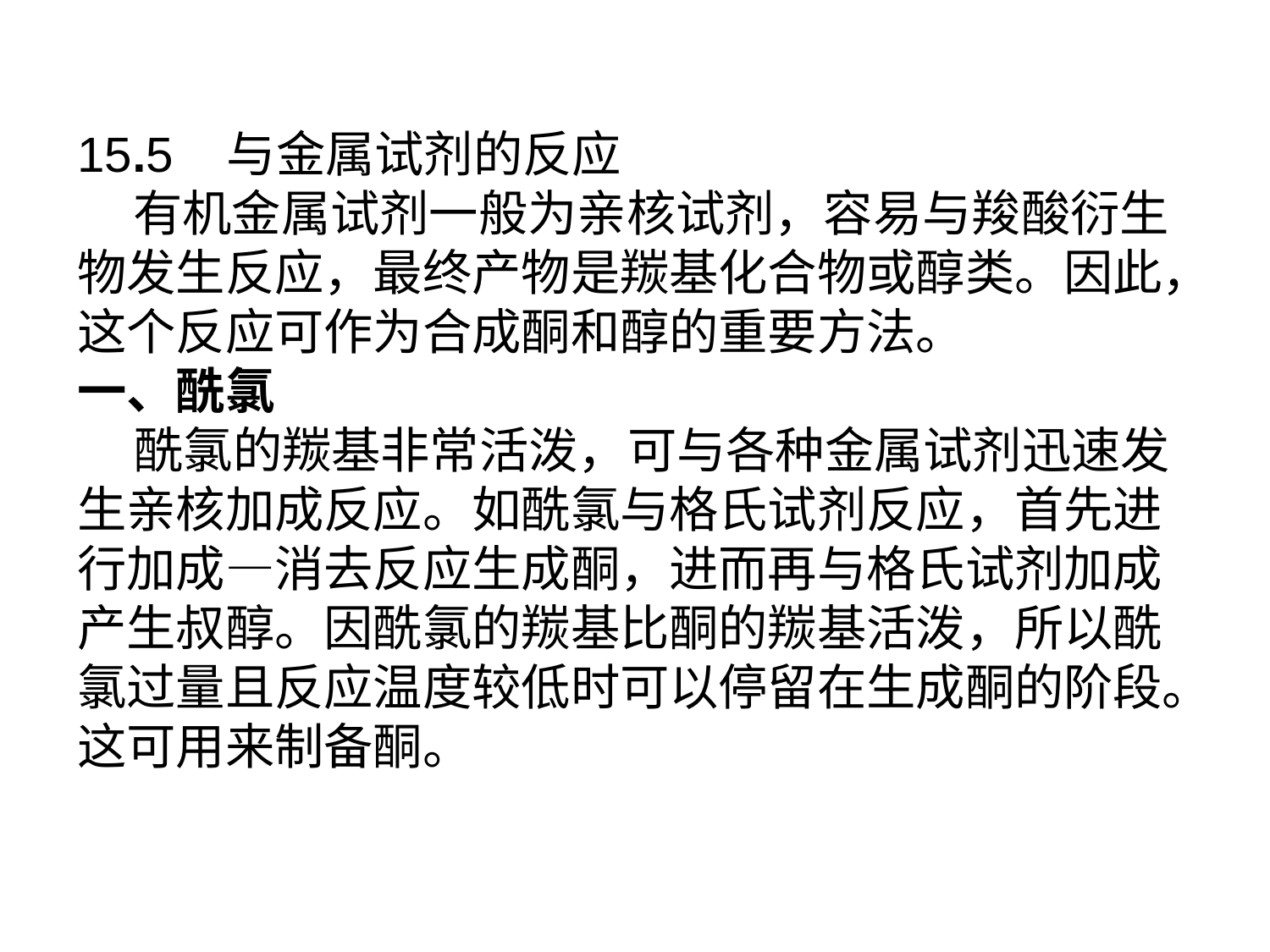

15.5   与金属试剂的反应
    有机金属试剂一般为亲核试剂，容易与羧酸衍生物发生反应，最终产物是羰基化合物或醇类。因此，这个反应可作为合成酮和醇的重要方法。
一、酰氯
    酰氯的羰基非常活泼，可与各种金属试剂迅速发生亲核加成反应。如酰氯与格氏试剂反应，首先进行加成—消去反应生成酮，进而再与格氏试剂加成产生叔醇。因酰氯的羰基比酮的羰基活泼，所以酰氯过量且反应温度较低时可以停留在生成酮的阶段。这可用来制备酮。